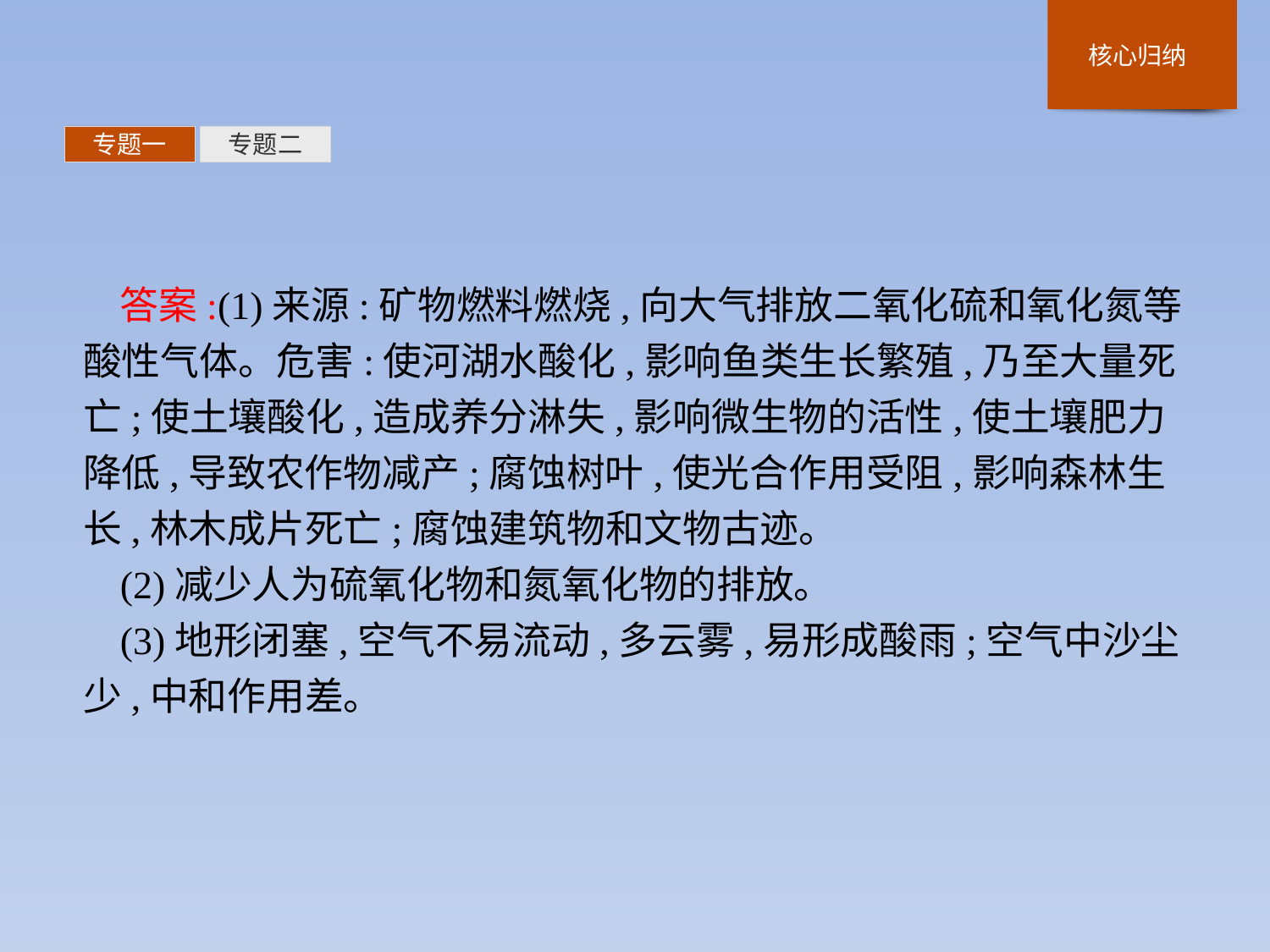

专题一
专题二
答案:(1)来源:矿物燃料燃烧,向大气排放二氧化硫和氧化氮等酸性气体。危害:使河湖水酸化,影响鱼类生长繁殖,乃至大量死亡;使土壤酸化,造成养分淋失,影响微生物的活性,使土壤肥力降低,导致农作物减产;腐蚀树叶,使光合作用受阻,影响森林生长,林木成片死亡;腐蚀建筑物和文物古迹。
(2)减少人为硫氧化物和氮氧化物的排放。
(3)地形闭塞,空气不易流动,多云雾,易形成酸雨;空气中沙尘少,中和作用差。